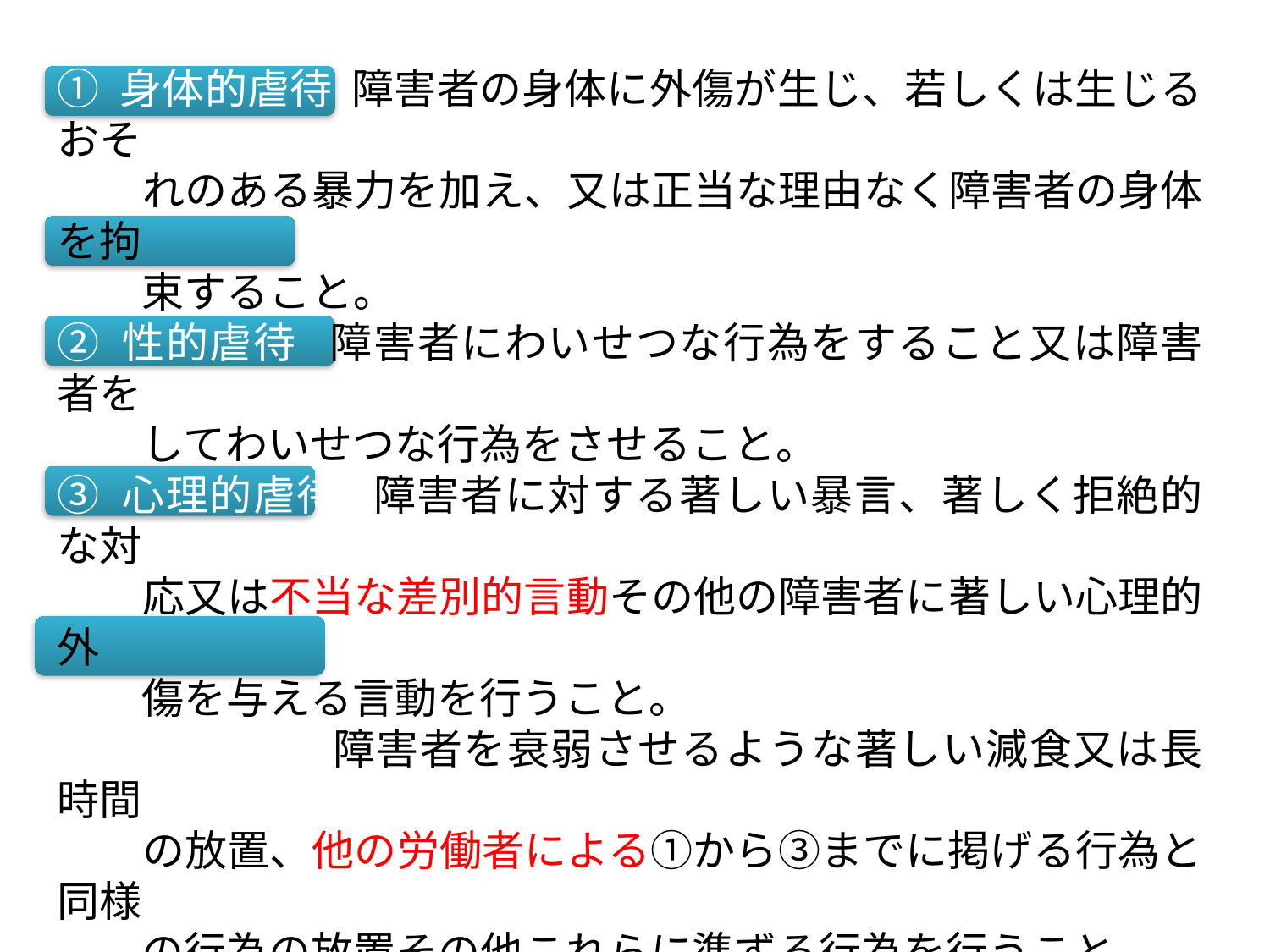

① 身体的虐待  障害者の身体に外傷が生じ、若しくは生じるおそ
　　れのある暴力を加え、又は正当な理由なく障害者の身体を拘
　　束すること。
② 性的虐待   障害者にわいせつな行為をすること又は障害者を
　　してわいせつな行為をさせること。
③ 心理的虐待   障害者に対する著しい暴言、著しく拒絶的な対
　　応又は不当な差別的言動その他の障害者に著しい心理的外
　　傷を与える言動を行うこと。
④ 放棄・放任  障害者を衰弱させるような著しい減食又は長時間
　　の放置、他の労働者による①から③までに掲げる行為と同様
　　の行為の放置その他これらに準ずる行為を行うこと。
⑤ 経済的虐待   障害者の財産を不当に処分することその他障害
　　者から不当に財産上の利益を得ること。

※使用者による障害者虐待については、年齢に関わらず（１８歳未満や６５歳以上でも）障害者虐待防止法が適用。